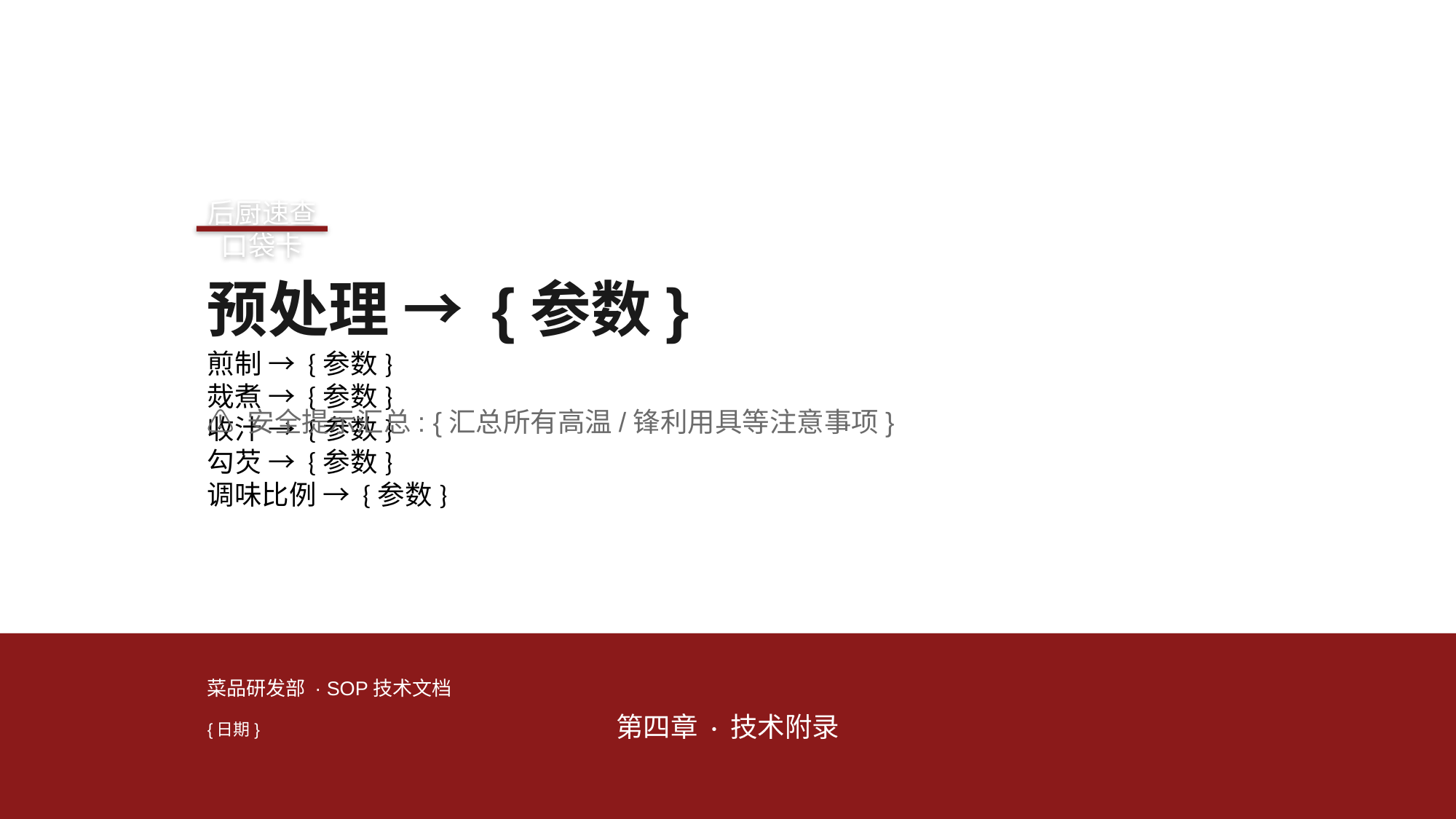

后厨速查口袋卡
预处理 → {参数}
煎制 → {参数}
烖煮 → {参数}
收汁 → {参数}
勾芡 → {参数}
调味比例 → {参数}
⚠ 安全提示汇总: {汇总所有高温/锋利用具等注意事项}
第四章 · 技术附录
菜品研发部 · SOP技术文档
{日期}